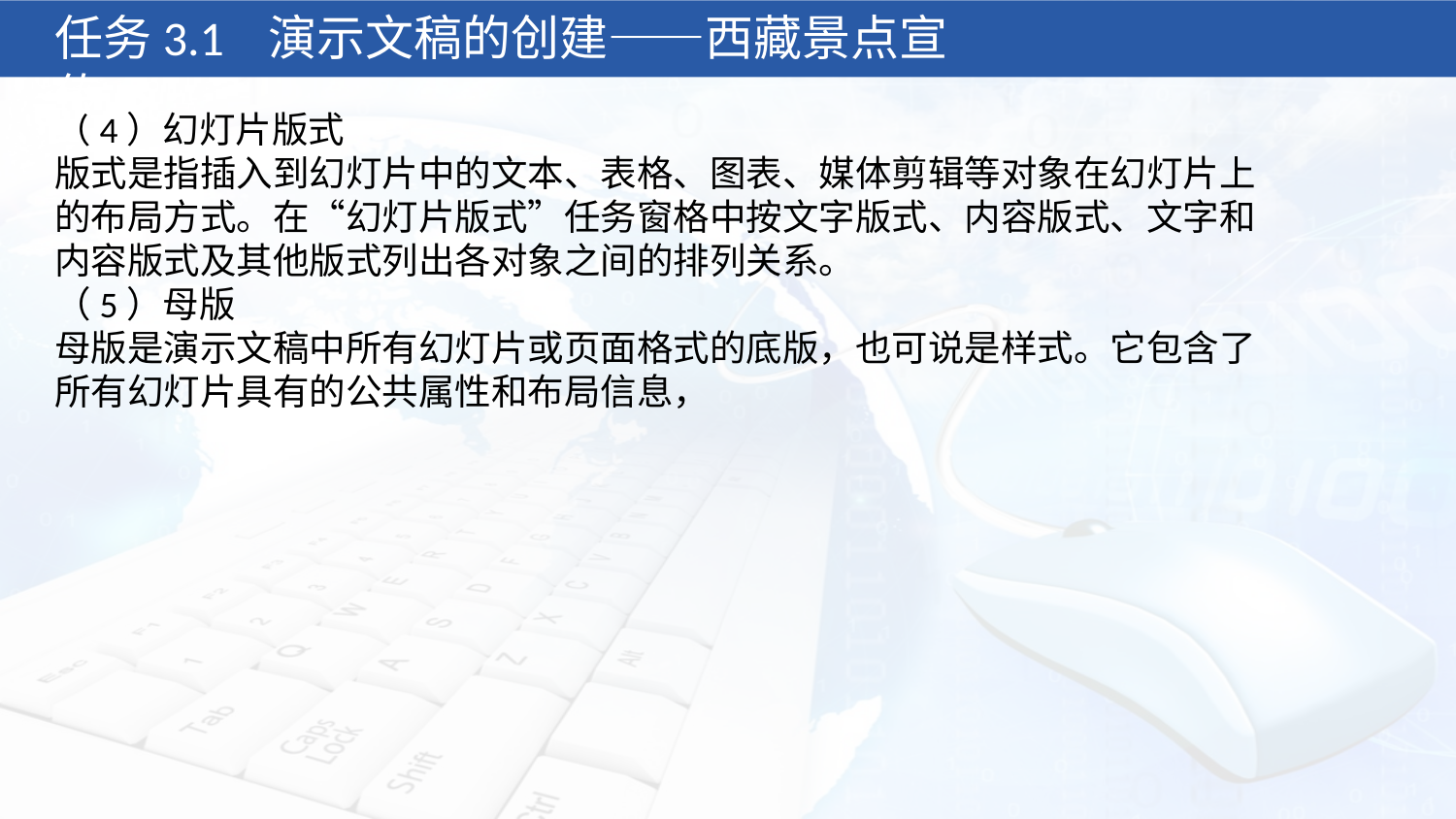

任务3.1   演示文稿的创建——西藏景点宣传
（4）幻灯片版式
版式是指插入到幻灯片中的文本、表格、图表、媒体剪辑等对象在幻灯片上的布局方式。在“幻灯片版式”任务窗格中按文字版式、内容版式、文字和内容版式及其他版式列出各对象之间的排列关系。
（5）母版
母版是演示文稿中所有幻灯片或页面格式的底版，也可说是样式。它包含了所有幻灯片具有的公共属性和布局信息，